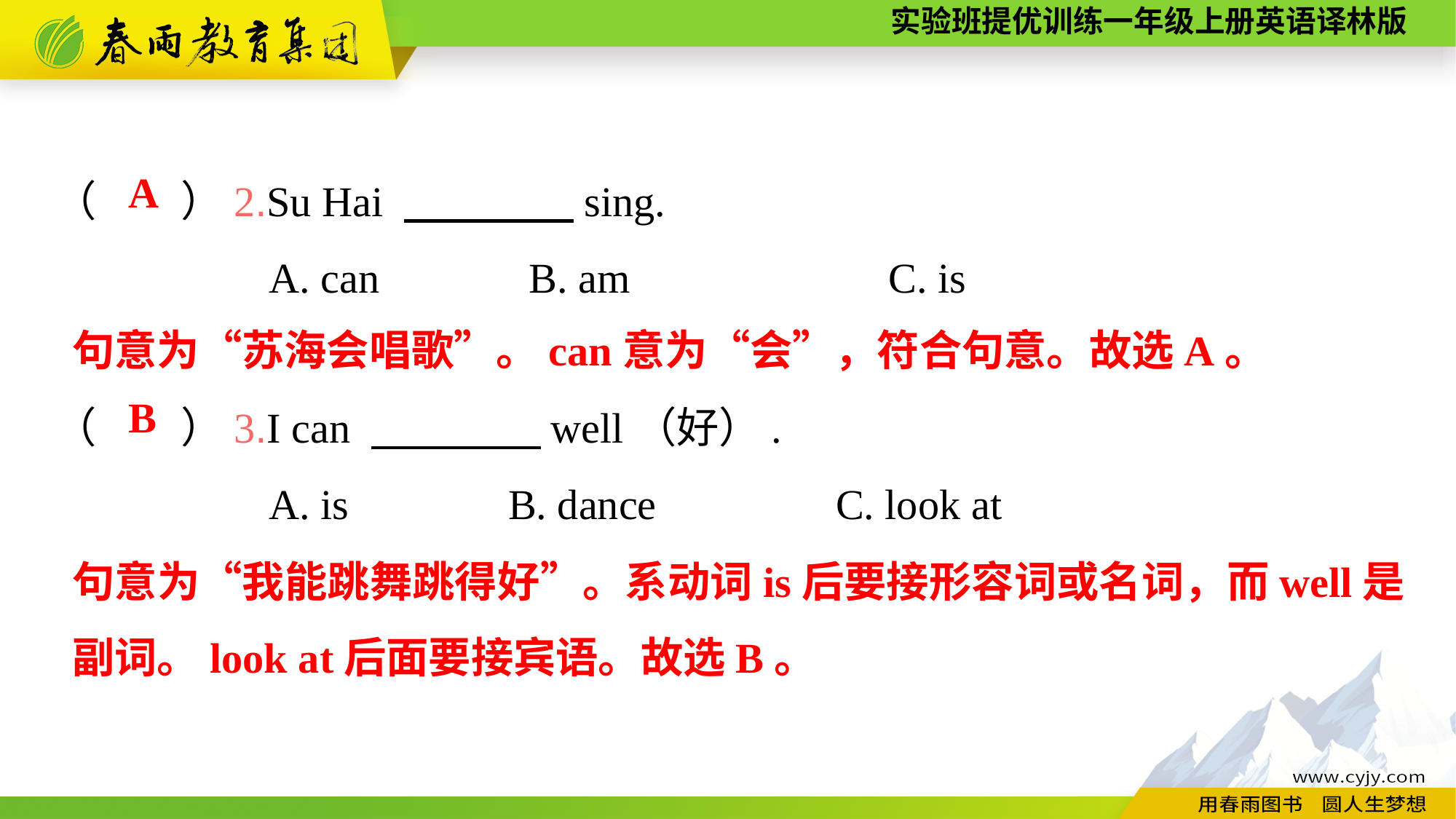

（　　）2.Su Hai 　　　　sing.
A. can	              B. am	                 C. is
A
句意为“苏海会唱歌”。can意为“会”，符合句意。故选A。
（　　）3.I can 　　　　well（好）.
A. is	            B. dance	            C. look at
B
句意为“我能跳舞跳得好”。系动词is后要接形容词或名词，而well是副词。look at后面要接宾语。故选B。